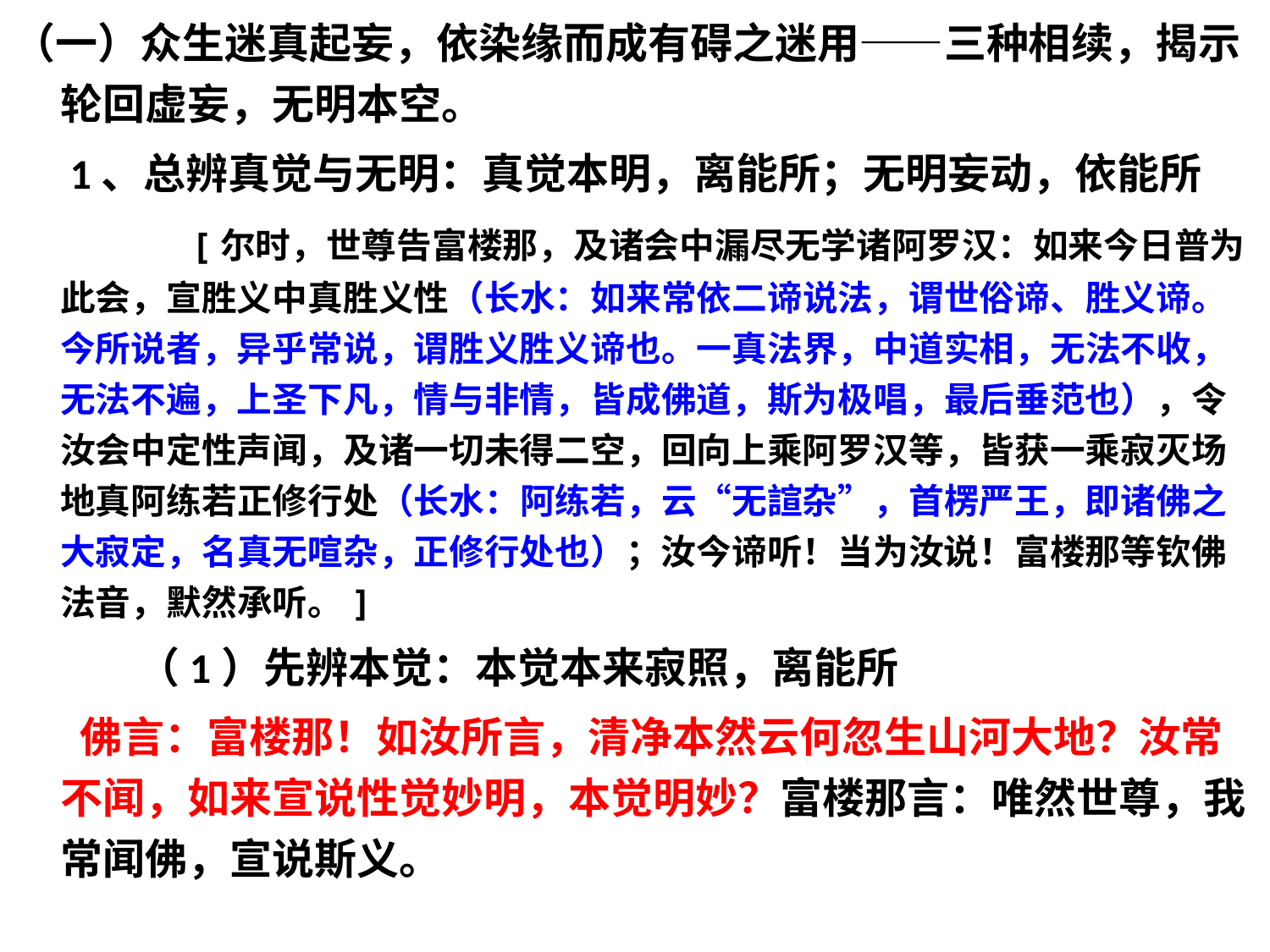

（一）众生迷真起妄，依染缘而成有碍之迷用——三种相续，揭示轮回虚妄，无明本空。
      1、总辨真觉与无明：真觉本明，离能所；无明妄动，依能所
       [尔时，世尊告富楼那，及诸会中漏尽无学诸阿罗汉：如来今日普为此会，宣胜义中真胜义性（长水：如来常依二谛说法，谓世俗谛、胜义谛。今所说者，异乎常说，谓胜义胜义谛也。一真法界，中道实相，无法不收，无法不遍，上圣下凡，情与非情，皆成佛道，斯为极唱，最后垂范也），令汝会中定性声闻，及诸一切未得二空，回向上乘阿罗汉等，皆获一乘寂灭场地真阿练若正修行处（长水：阿练若，云“无諠杂”，首楞严王，即诸佛之大寂定，名真无喧杂，正修行处也）；汝今谛听！当为汝说！富楼那等钦佛法音，默然承听。]
            （1）先辨本觉：本觉本来寂照，离能所
      佛言：富楼那！如汝所言，清净本然云何忽生山河大地？汝常不闻，如来宣说性觉妙明，本觉明妙？富楼那言：唯然世尊，我常闻佛，宣说斯义。